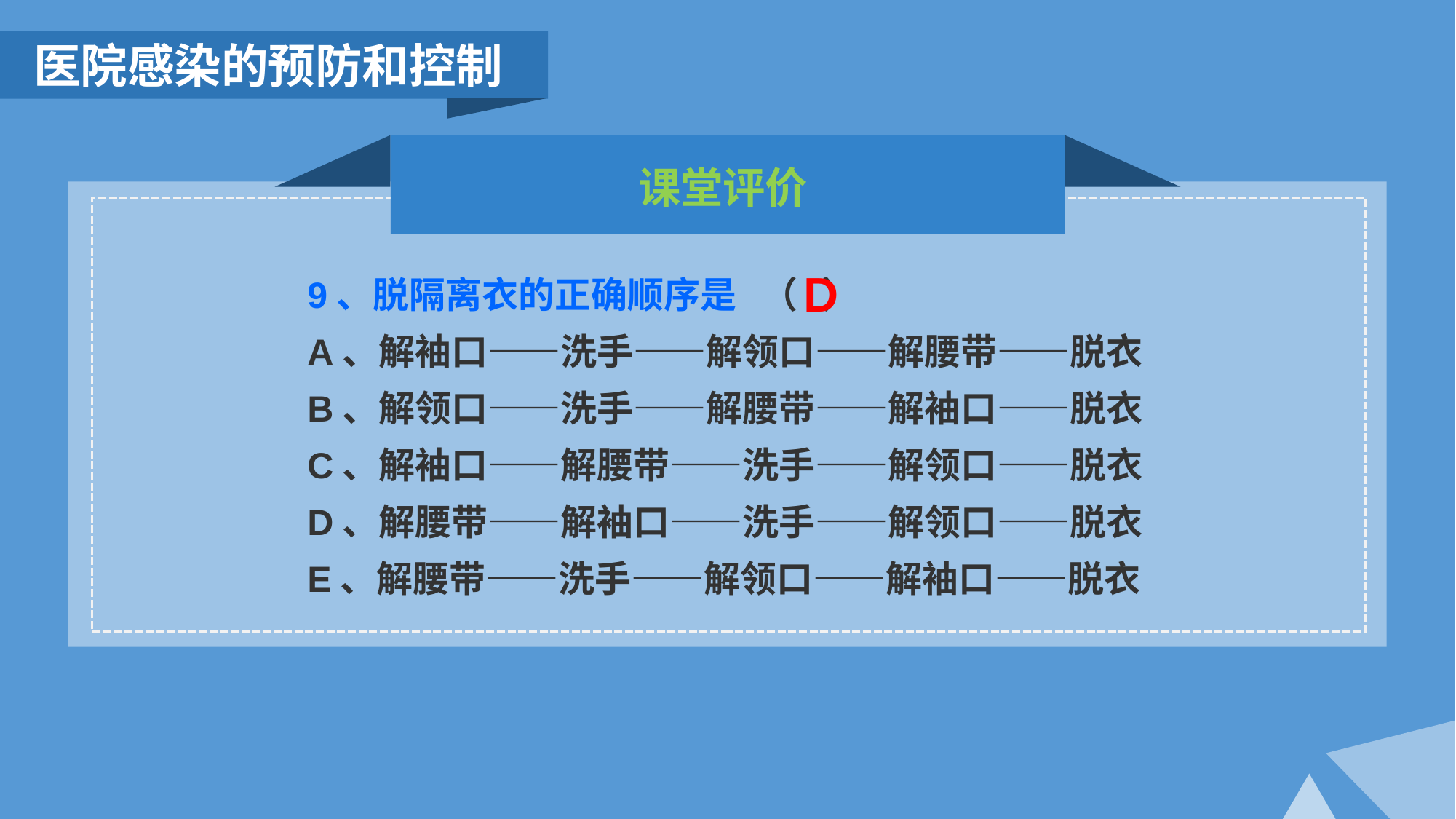

医院感染的预防和控制

课堂评价

D
9、脱隔离衣的正确顺序是   （   ）
A、解袖口——洗手——解领口——解腰带——脱衣
B、解领口——洗手——解腰带——解袖口——脱衣
C、解袖口——解腰带——洗手——解领口——脱衣
D、解腰带——解袖口——洗手——解领口——脱衣
E、解腰带——洗手——解领口——解袖口——脱衣